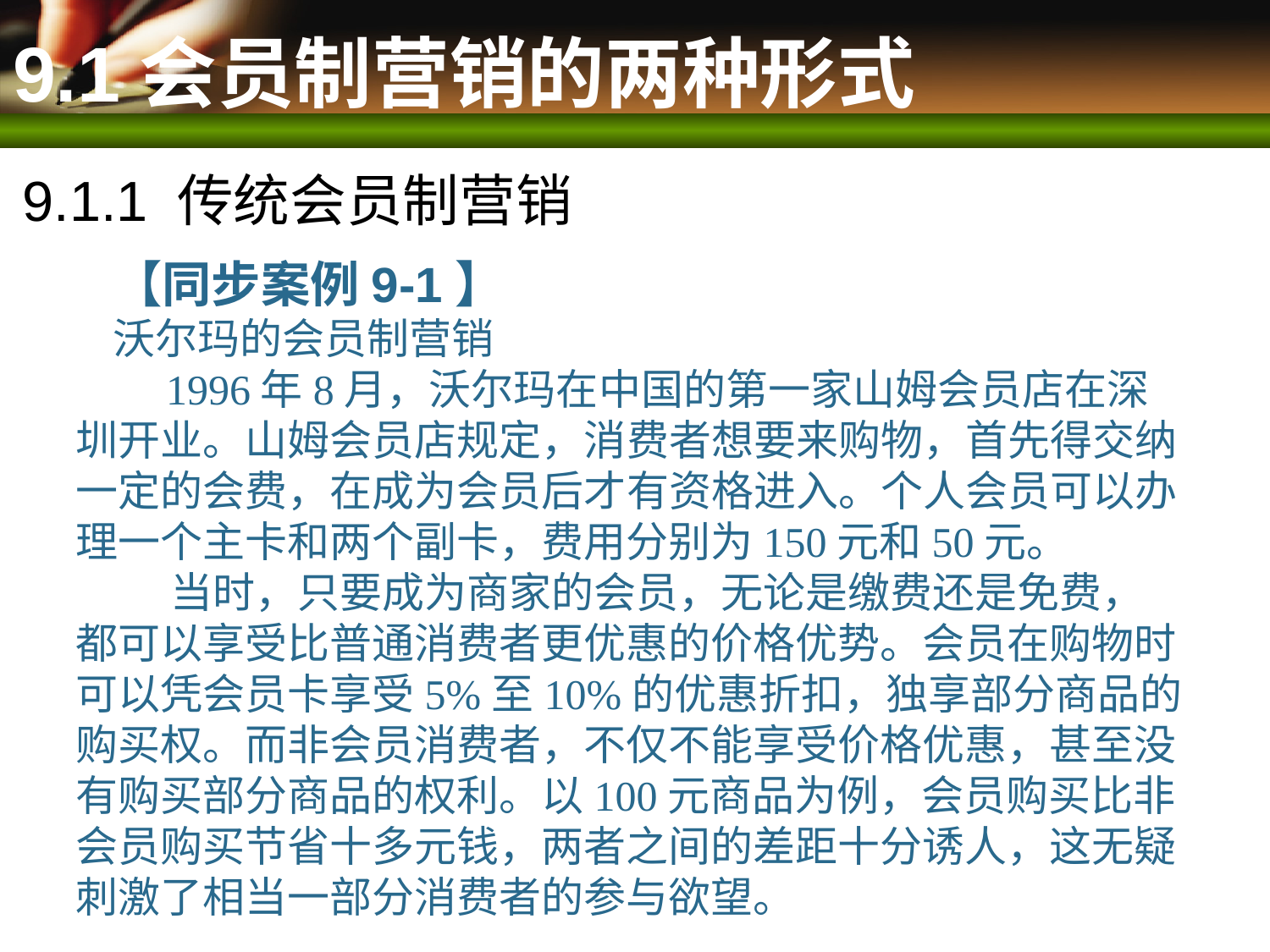

# 9.1会员制营销的两种形式
9.1.1 传统会员制营销
【同步案例9-1】
沃尔玛的会员制营销
     1996年8月，沃尔玛在中国的第一家山姆会员店在深圳开业。山姆会员店规定，消费者想要来购物，首先得交纳一定的会费，在成为会员后才有资格进入。个人会员可以办理一个主卡和两个副卡，费用分别为150元和50元。
     当时，只要成为商家的会员，无论是缴费还是免费，都可以享受比普通消费者更优惠的价格优势。会员在购物时可以凭会员卡享受5%至10%的优惠折扣，独享部分商品的购买权。而非会员消费者，不仅不能享受价格优惠，甚至没有购买部分商品的权利。以100元商品为例，会员购买比非会员购买节省十多元钱，两者之间的差距十分诱人，这无疑刺激了相当一部分消费者的参与欲望。